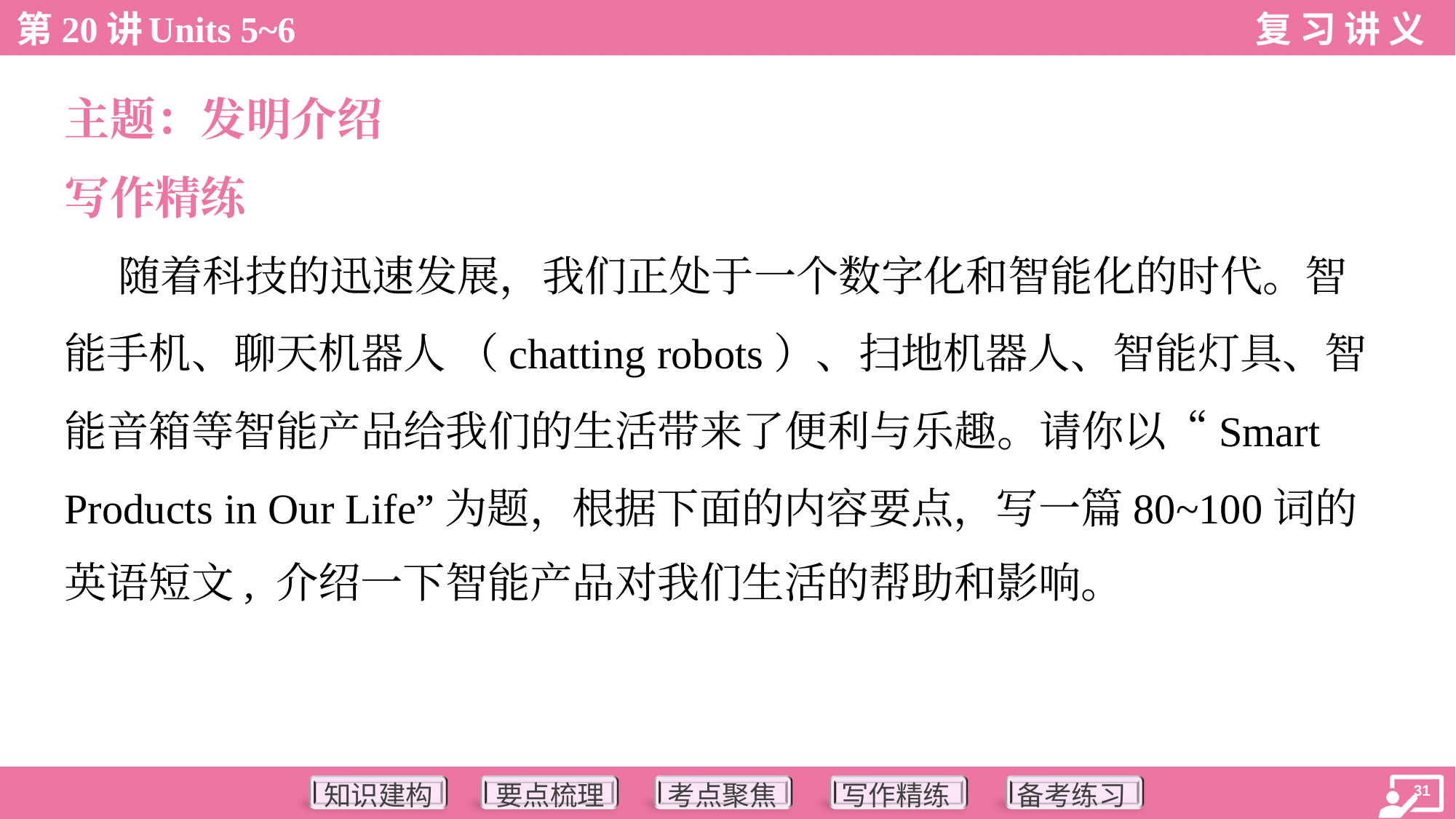

主题：发明介绍
写作精练
    随着科技的迅速发展，我们正处于一个数字化和智能化的时代。智
能手机、聊天机器人 （chatting robots）、扫地机器人、智能灯具、智
能音箱等智能产品给我们的生活带来了便利与乐趣。请你以“Smart
Products in Our Life”为题，根据下面的内容要点，写一篇80~100词的
英语短文, 介绍一下智能产品对我们生活的帮助和影响。